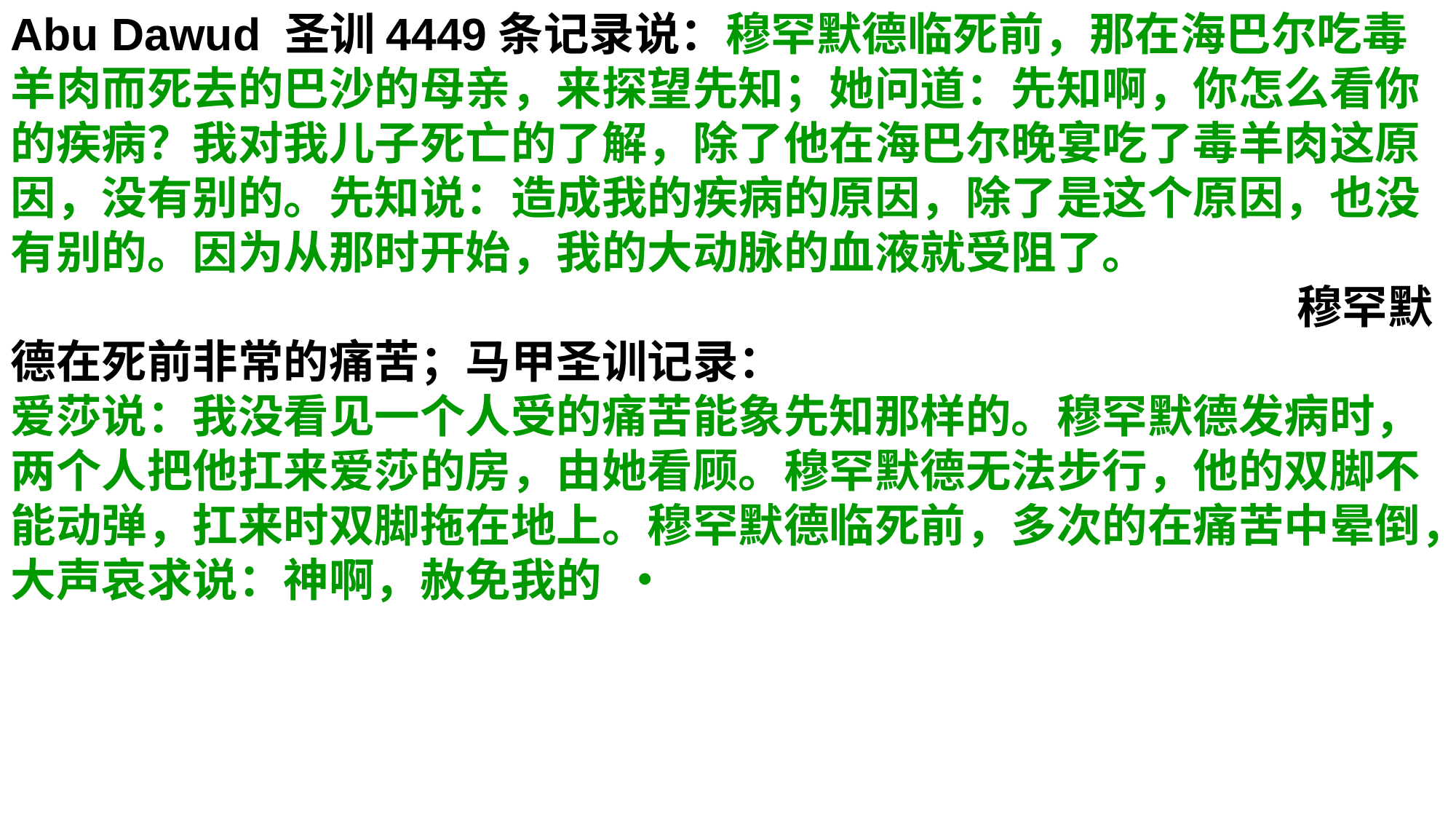

Abu Dawud 圣训4449条记录说：穆罕默德临死前，那在海巴尔吃毒羊肉而死去的巴沙的母亲，来探望先知；她问道：先知啊，你怎么看你的疾病？我对我儿子死亡的了解，除了他在海巴尔晚宴吃了毒羊肉这原因，没有别的。先知说：造成我的疾病的原因，除了是这个原因，也没有别的。因为从那时开始，我的大动脉的血液就受阻了。
                                                                                                                           穆罕默德在死前非常的痛苦；马甲圣训记录：
爱莎说：我没看见一个人受的痛苦能象先知那样的。穆罕默德发病时，两个人把他扛来爱莎的房，由她看顾。穆罕默德无法步行，他的双脚不能动弹，扛来时双脚拖在地上。穆罕默德临死前，多次的在痛苦中晕倒，大声哀求说：神啊，赦免我的  •